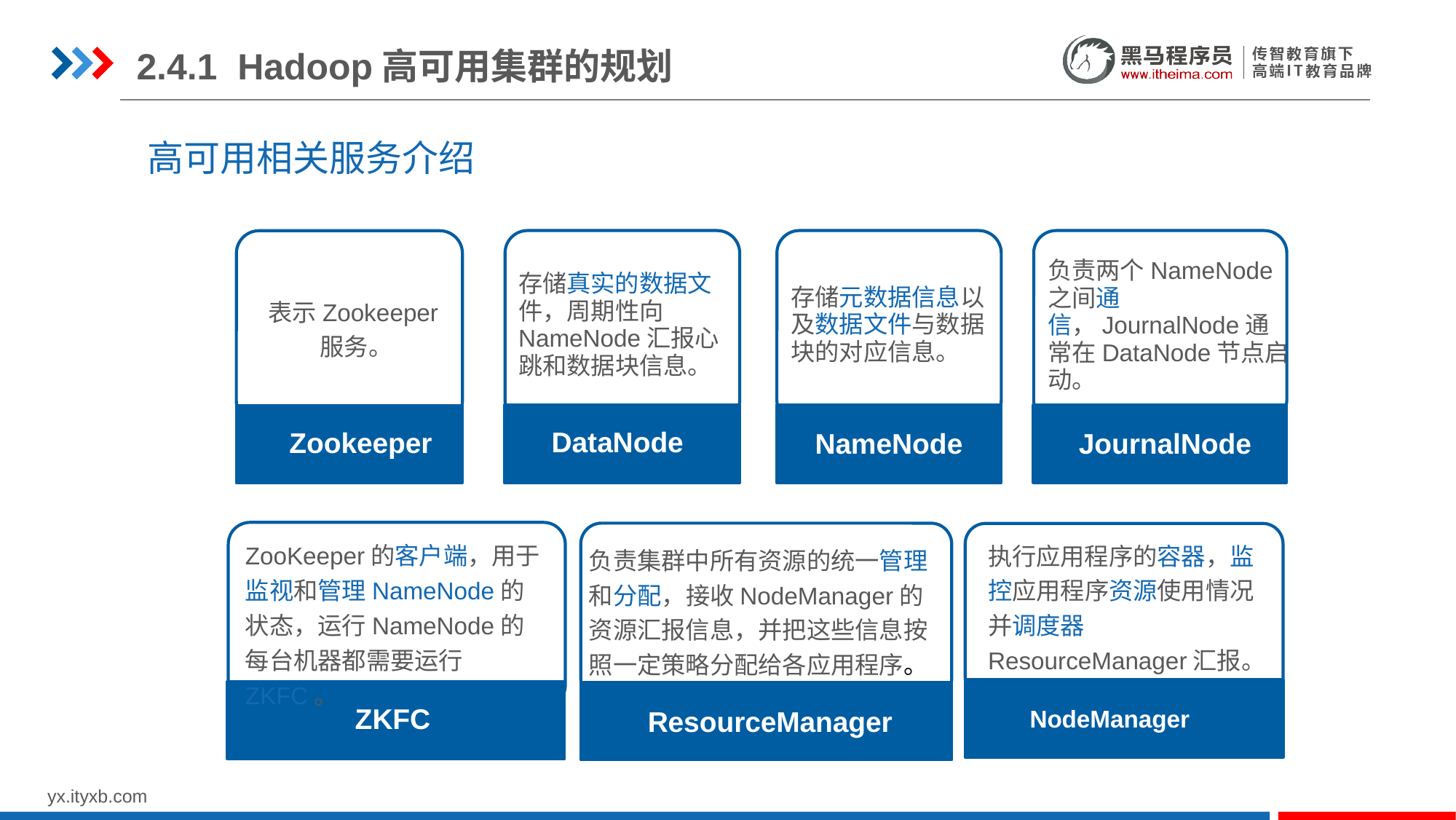

2.4.1  Hadoop高可用集群的规划
高可用相关服务介绍

存储元数据信息以及数据文件与数据块的对应信息。
存储真实的数据文件，周期性向NameNode汇报心跳和数据块信息。
负责两个NameNode之间通信，JournalNode通常在DataNode节点启动。
表示Zookeeper服务。
Zookeeper
DataNode
NameNode

JournalNode

执行应用程序的容器，监控应用程序资源使用情况并调度器ResourceManager汇报。

ZooKeeper的客户端，用于监视和管理NameNode的状态，运行NameNode的每台机器都需要运行ZKFC。
负责集群中所有资源的统一管理和分配，接收NodeManager的资源汇报信息，并把这些信息按照一定策略分配给各应用程序。
NodeManager
ZKFC
ResourceManager